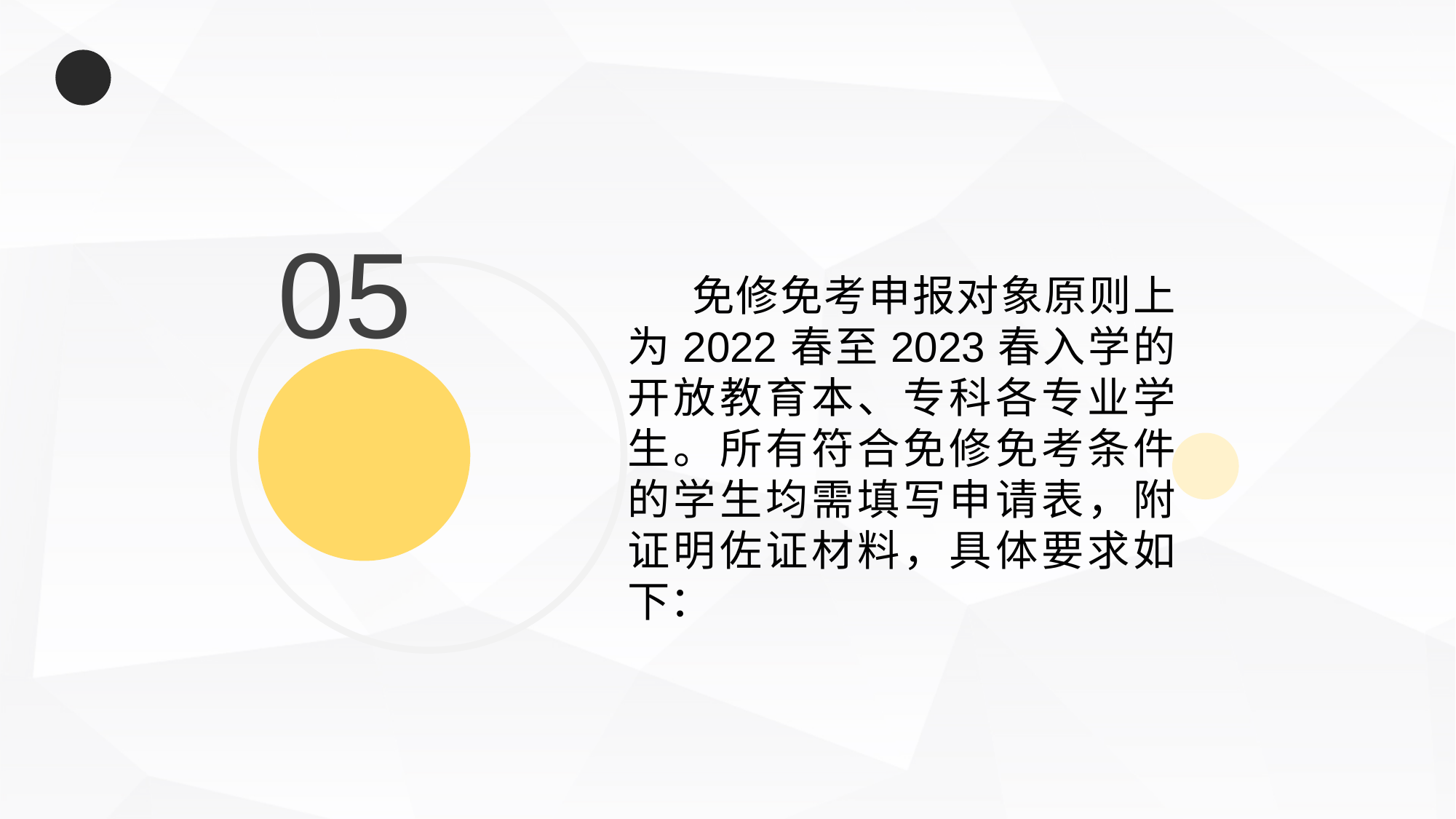

05

       免修免考申报对象原则上为2022春至2023春入学的开放教育本、专科各专业学生。所有符合免修免考条件的学生均需填写申请表，附证明佐证材料，具体要求如下：